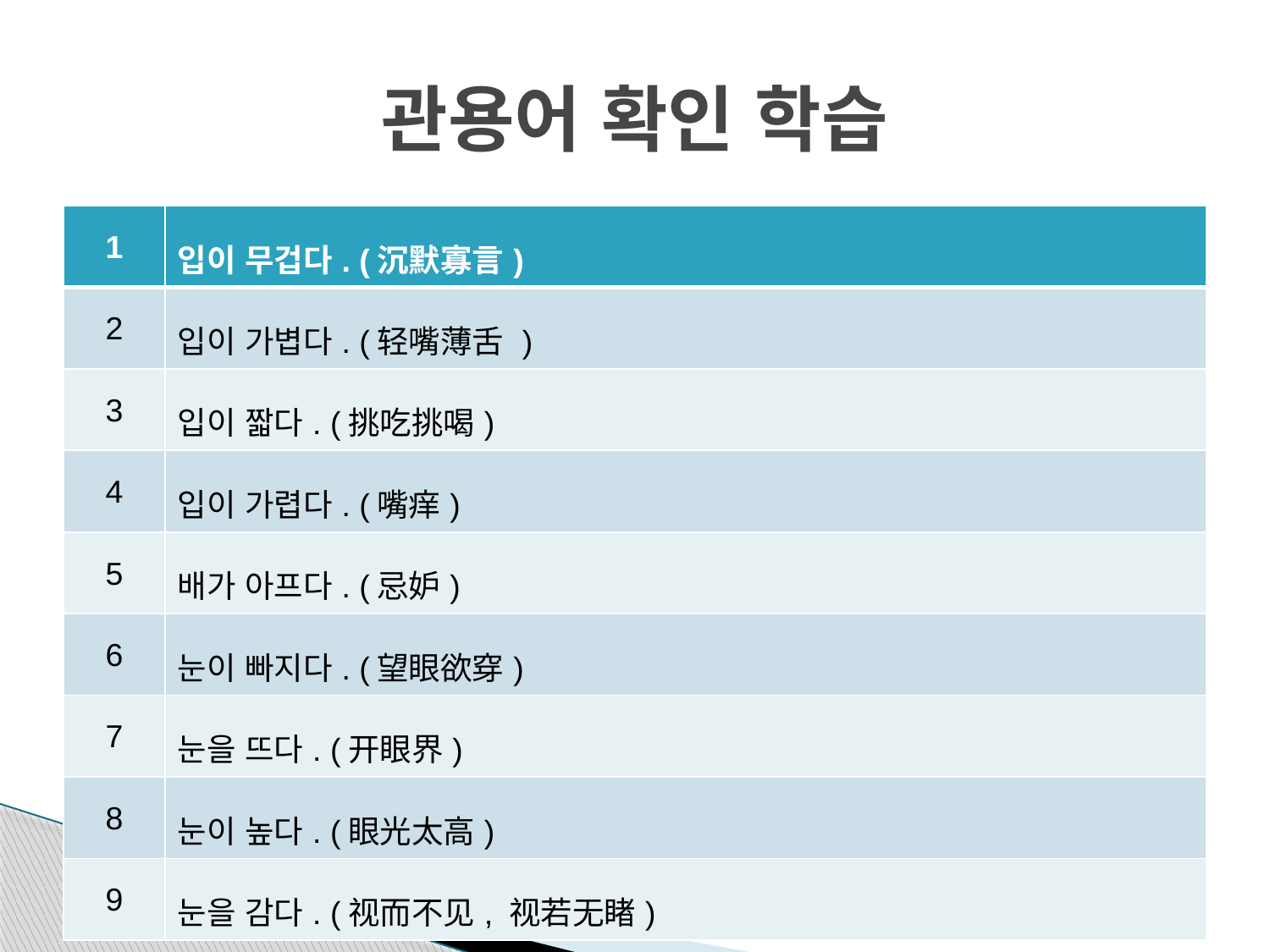

# 관용어 확인 학습
| 1 | 입이 무겁다. (沉默寡言) |
| --- | --- |
| 2 | 입이 가볍다. (轻嘴薄舌 ) |
| 3 | 입이 짧다. (挑吃挑喝) |
| 4 | 입이 가렵다. (嘴痒) |
| 5 | 배가 아프다. (忌妒) |
| 6 | 눈이 빠지다. (望眼欲穿) |
| 7 | 눈을 뜨다. (开眼界) |
| 8 | 눈이 높다. (眼光太高) |
| 9 | 눈을 감다. (视而不见, 视若无睹) |